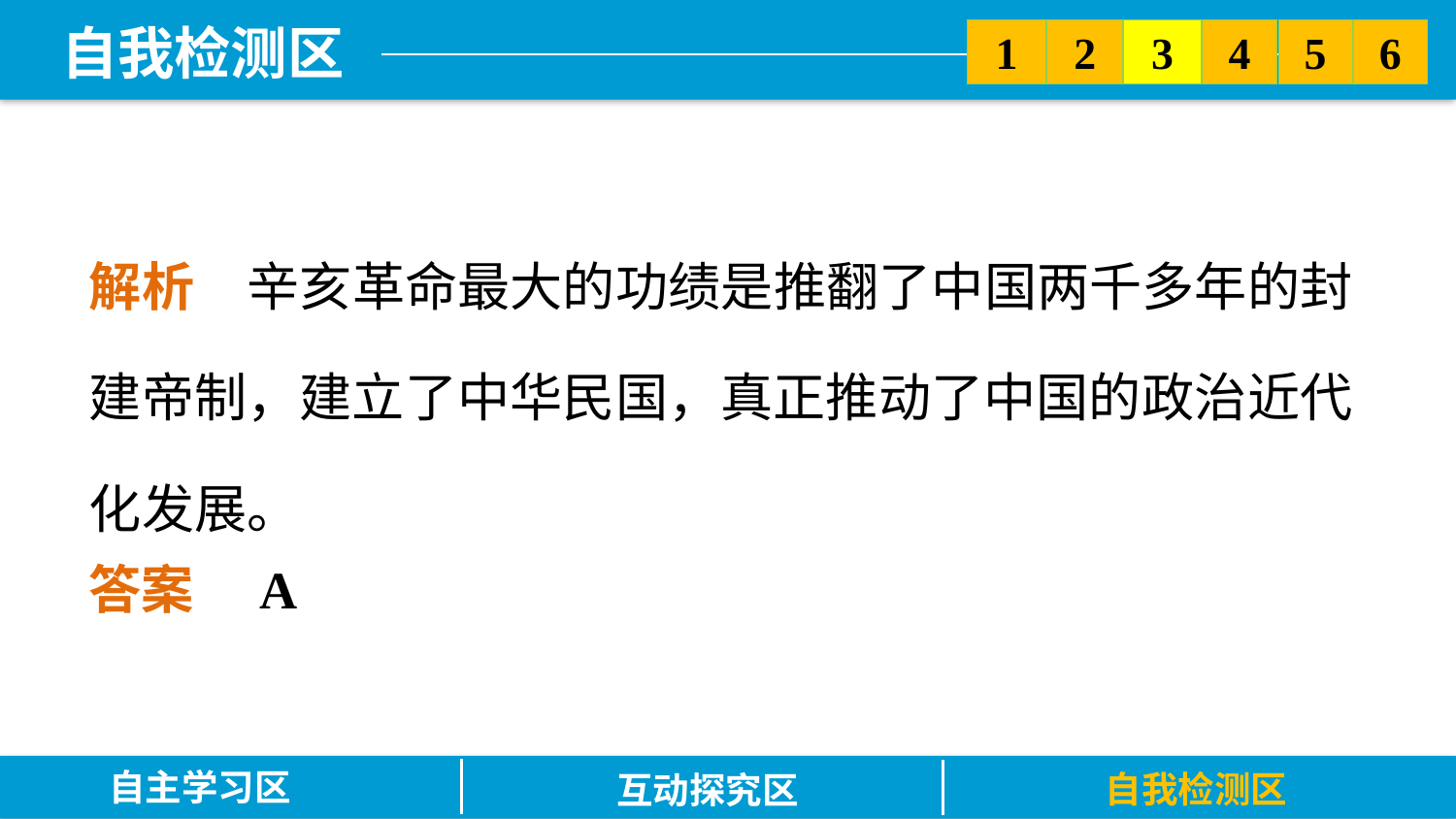

5
6
2
3
1
4
解析　辛亥革命最大的功绩是推翻了中国两千多年的封建帝制，建立了中华民国，真正推动了中国的政治近代化发展。
答案　A
自主学习区
自我检测区
互动探究区